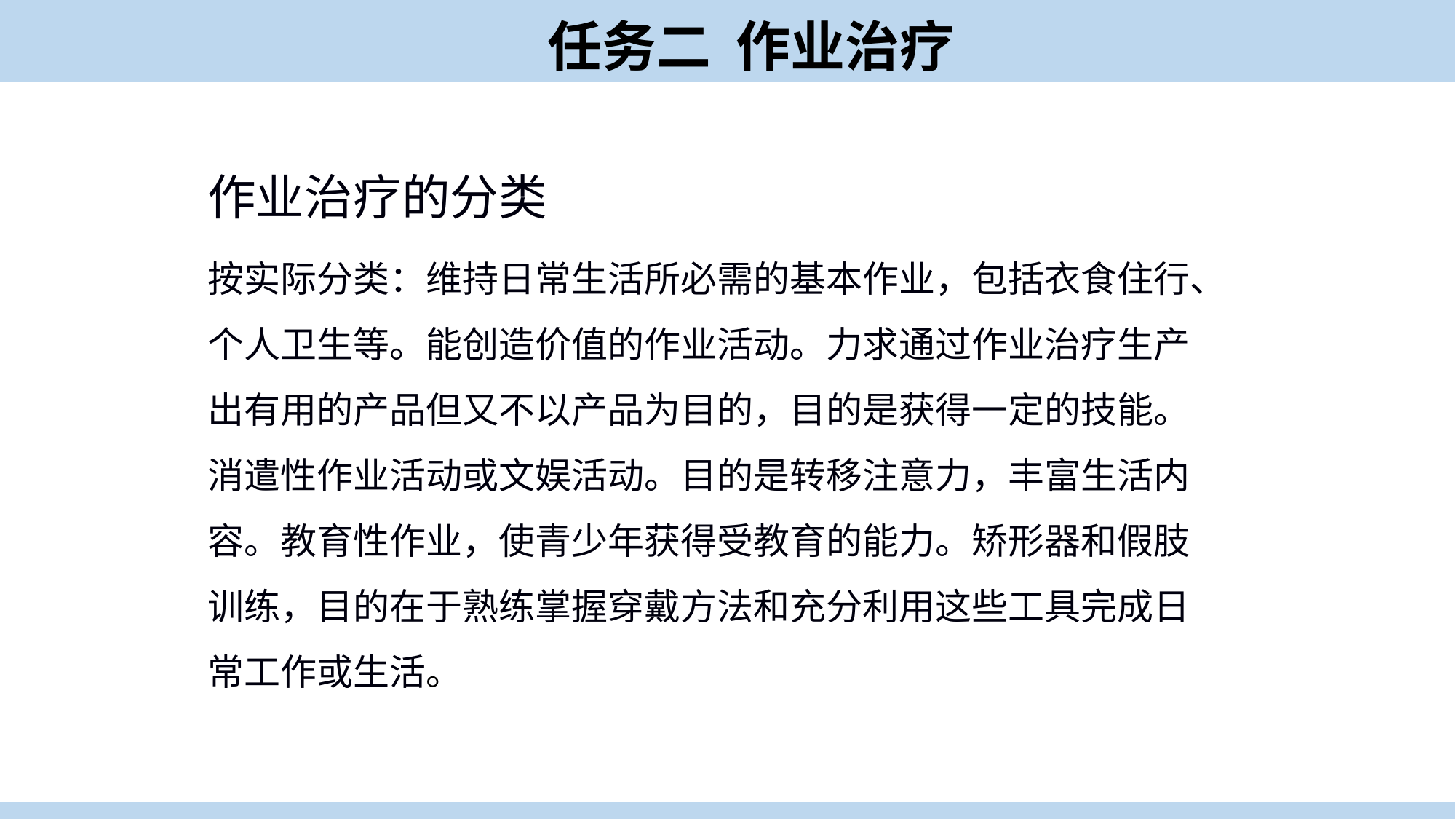

任务二  作业治疗
作业治疗的分类
按实际分类：维持日常生活所必需的基本作业，包括衣食住行、个人卫生等。能创造价值的作业活动。力求通过作业治疗生产出有用的产品但又不以产品为目的，目的是获得一定的技能。消遣性作业活动或文娱活动。目的是转移注意力，丰富生活内容。教育性作业，使青少年获得受教育的能力。矫形器和假肢训练，目的在于熟练掌握穿戴方法和充分利用这些工具完成日常工作或生活。